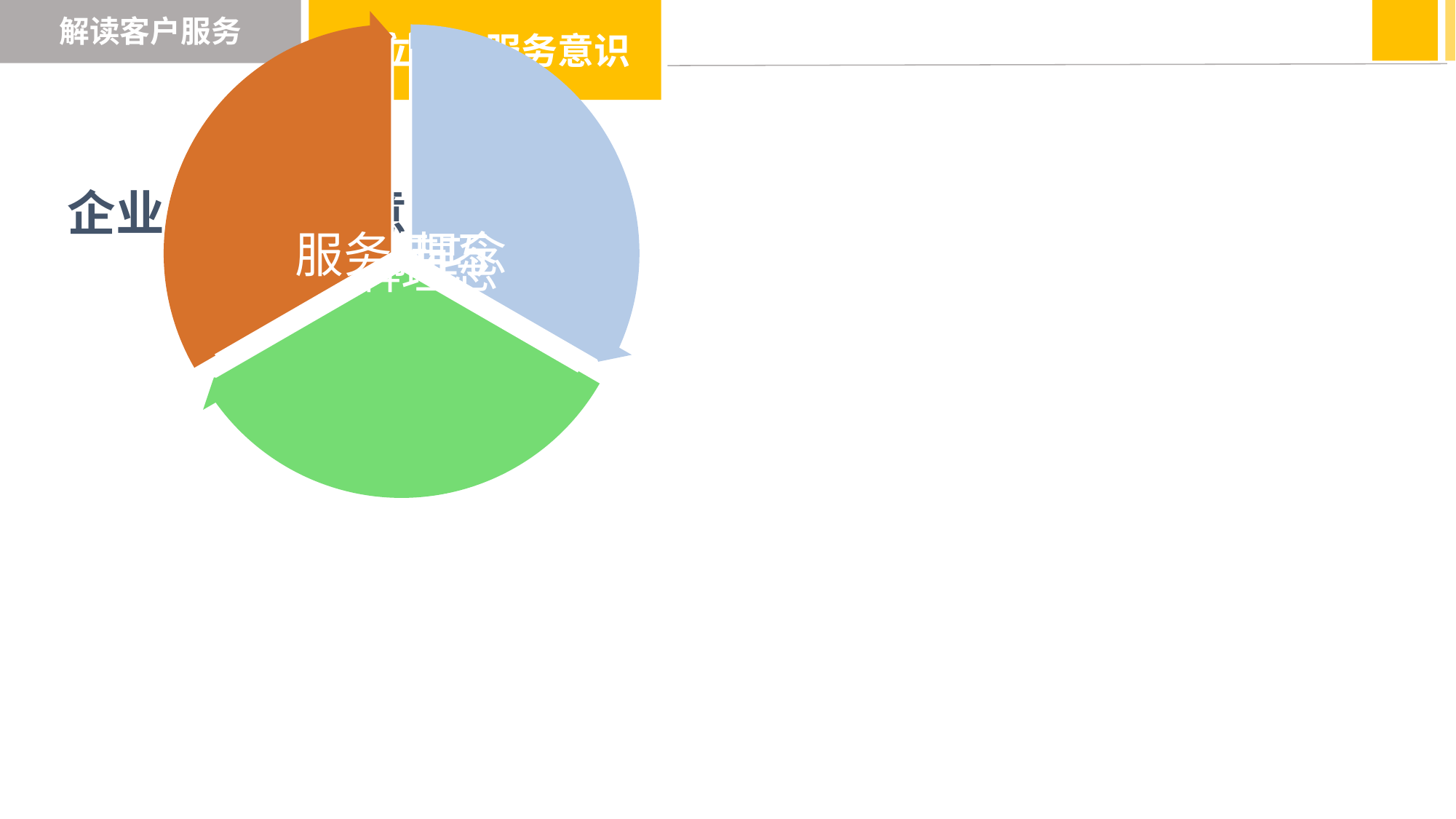

树立客户服务意识
解读客户服务

企业品牌服务意识三要素
客户理念
品牌理念
服务技巧